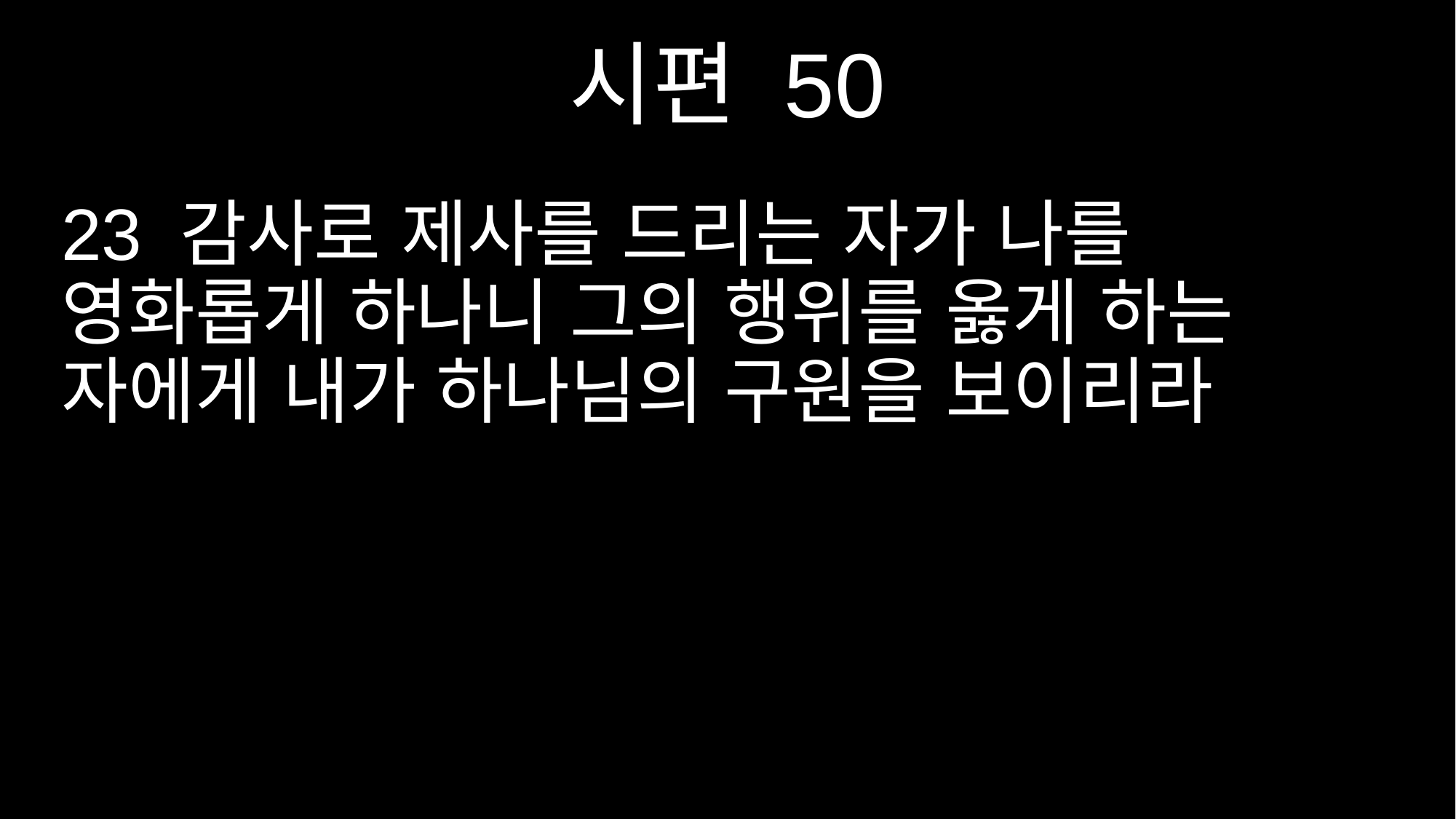

시편 50
23 감사로 제사를 드리는 자가 나를 영화롭게 하나니 그의 행위를 옳게 하는 자에게 내가 하나님의 구원을 보이리라